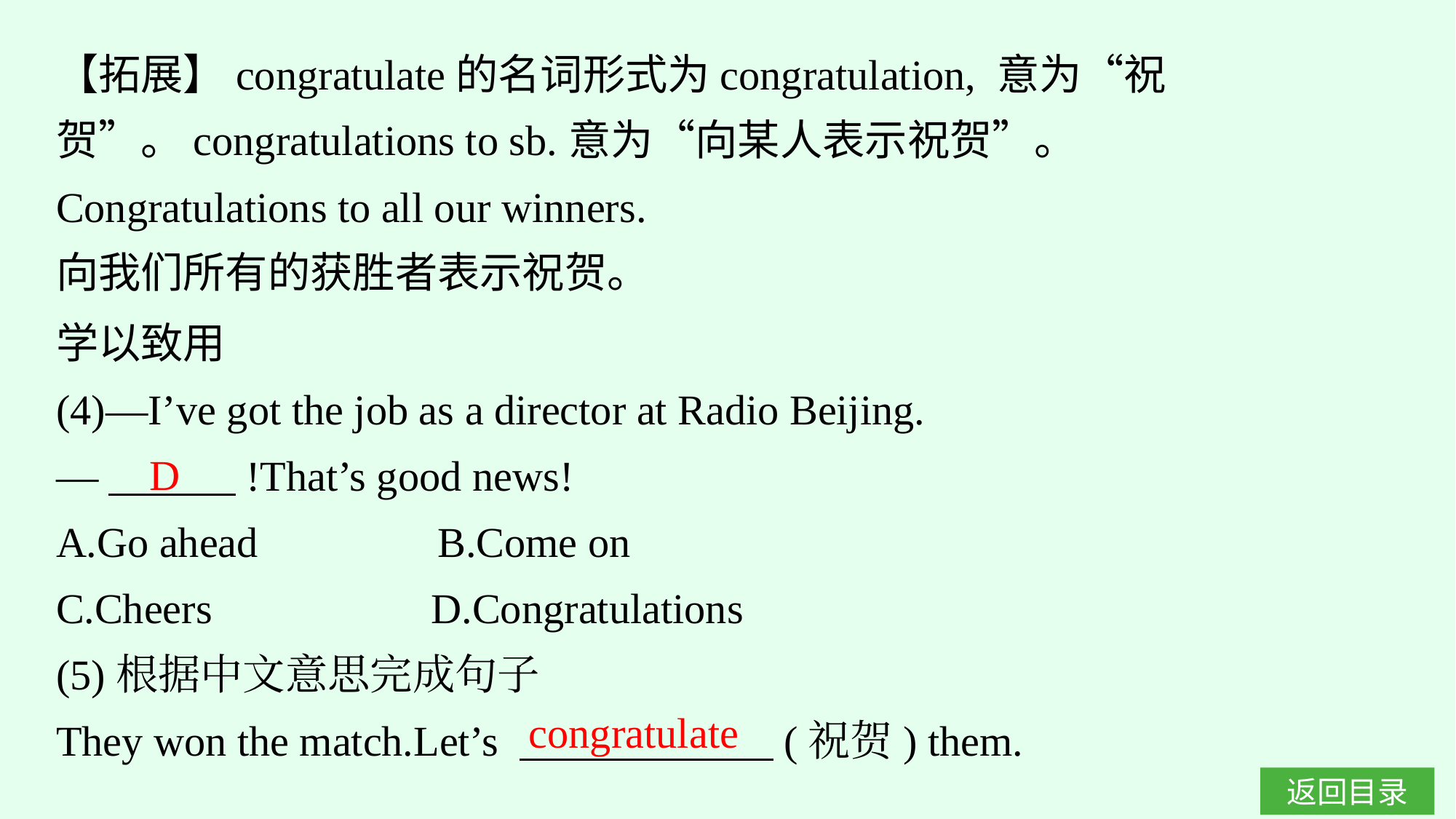

【拓展】congratulate的名词形式为congratulation, 意为“祝贺”。congratulations to sb.意为“向某人表示祝贺”。
Congratulations to all our winners.
向我们所有的获胜者表示祝贺。
学以致用
(4)—I’ve got the job as a director at Radio Beijing.
—　　　!That’s good news!
A.Go ahead　 　　  B.Come on
C.Cheers		D.Congratulations
(5)根据中文意思完成句子
They won the match.Let’s 　    　　　　(祝贺) them.
D
congratulate